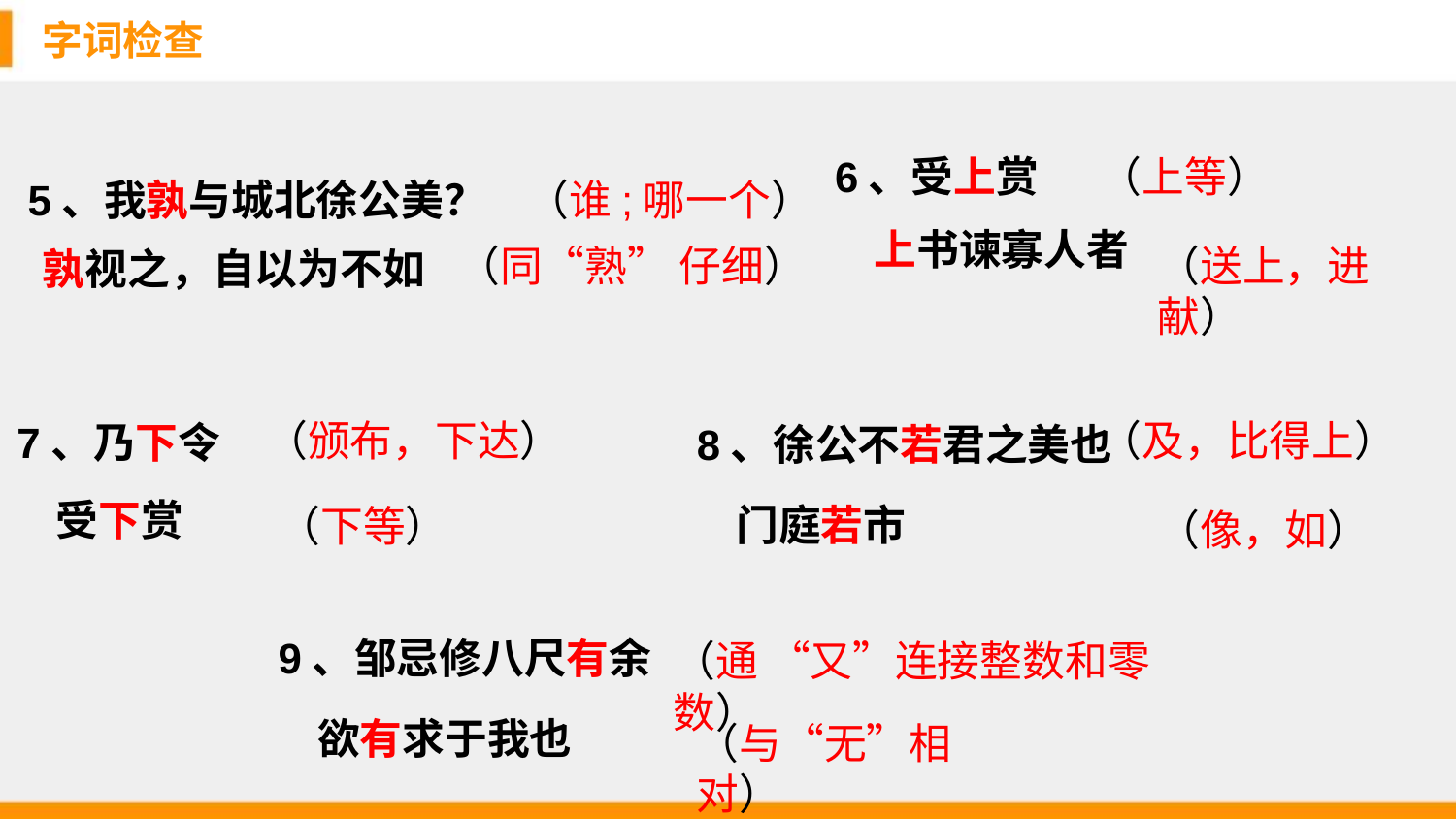

字词检查
6、受上赏
   上书谏寡人者
（上等）
5、我孰与城北徐公美？
（谁;哪一个）
（同“熟” 仔细）
（送上，进献）
孰视之，自以为不如
7、乃下令
   受下赏
8、徐公不若君之美也
   门庭若市
（颁布，下达）
（及，比得上）
（下等）
（像，如）
9、邹忌修八尺有余
   欲有求于我也
（通 “又”连接整数和零数）
（与“无”相对）